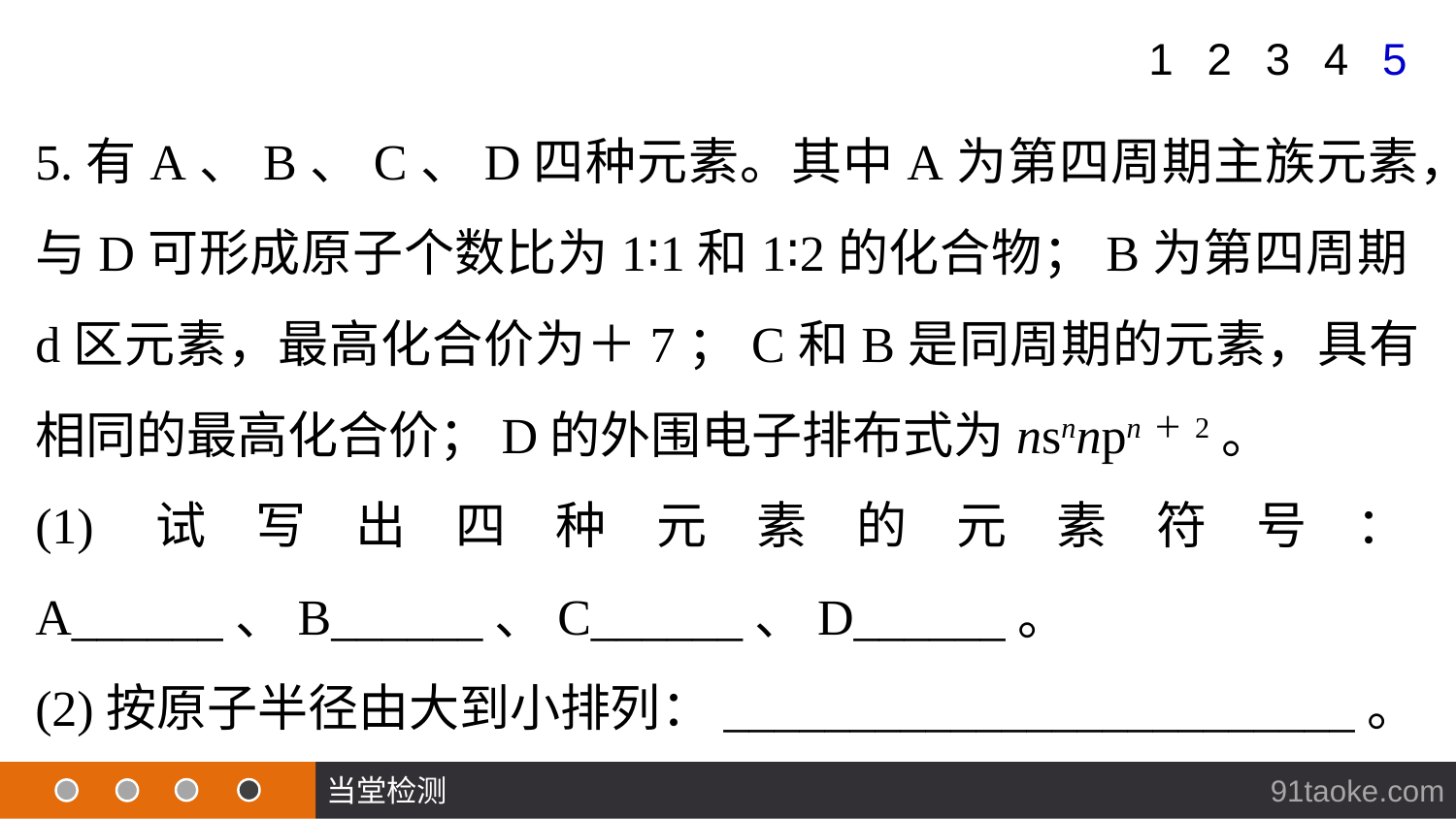

1
2
3
4
5
5.有A、B、C、D四种元素。其中A为第四周期主族元素，与D可形成原子个数比为1∶1和1∶2的化合物；B为第四周期d区元素，最高化合价为＋7；C和B是同周期的元素，具有相同的最高化合价；D的外围电子排布式为nsnnpn＋2。
(1)试写出四种元素的元素符号：A______、B______、C______、D______。
(2)按原子半径由大到小排列：_________________________。